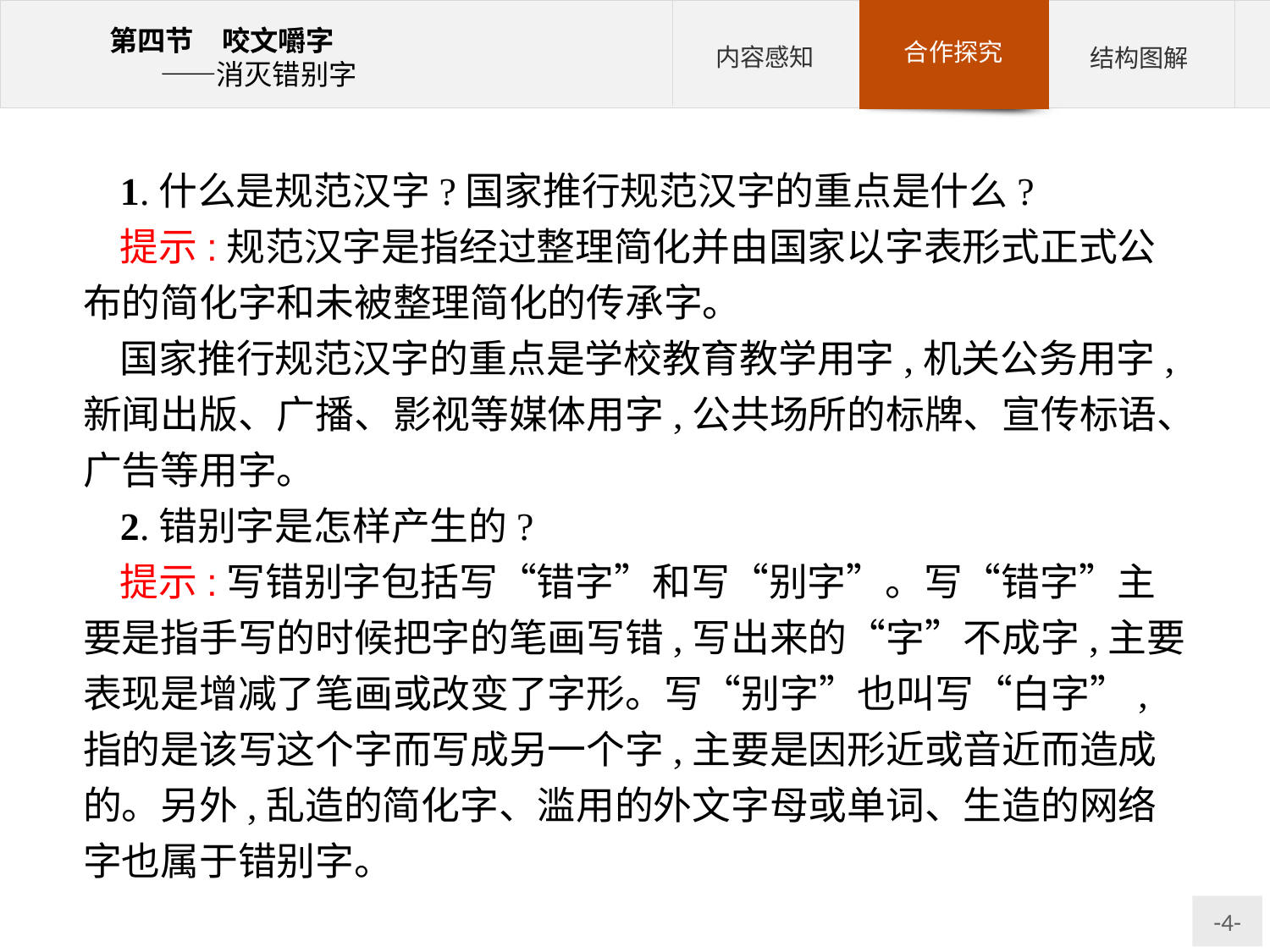

1.什么是规范汉字?国家推行规范汉字的重点是什么?
提示:规范汉字是指经过整理简化并由国家以字表形式正式公布的简化字和未被整理简化的传承字。
国家推行规范汉字的重点是学校教育教学用字,机关公务用字,新闻出版、广播、影视等媒体用字,公共场所的标牌、宣传标语、广告等用字。
2.错别字是怎样产生的?
提示:写错别字包括写“错字”和写“别字”。写“错字”主要是指手写的时候把字的笔画写错,写出来的“字”不成字,主要表现是增减了笔画或改变了字形。写“别字”也叫写“白字”,指的是该写这个字而写成另一个字,主要是因形近或音近而造成的。另外,乱造的简化字、滥用的外文字母或单词、生造的网络字也属于错别字。